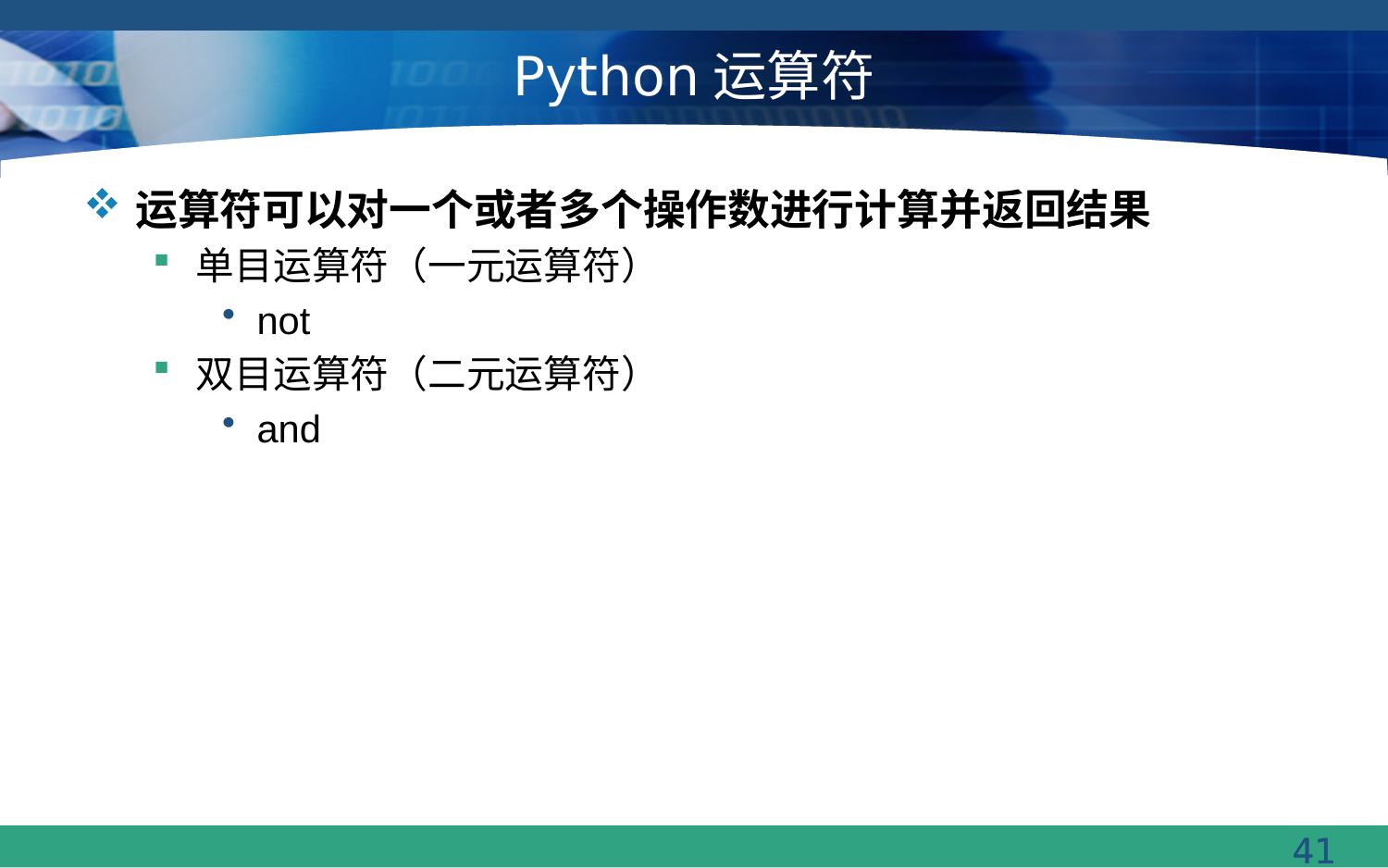

# Python运算符
运算符可以对一个或者多个操作数进行计算并返回结果
单目运算符（一元运算符）
not
双目运算符（二元运算符）
and